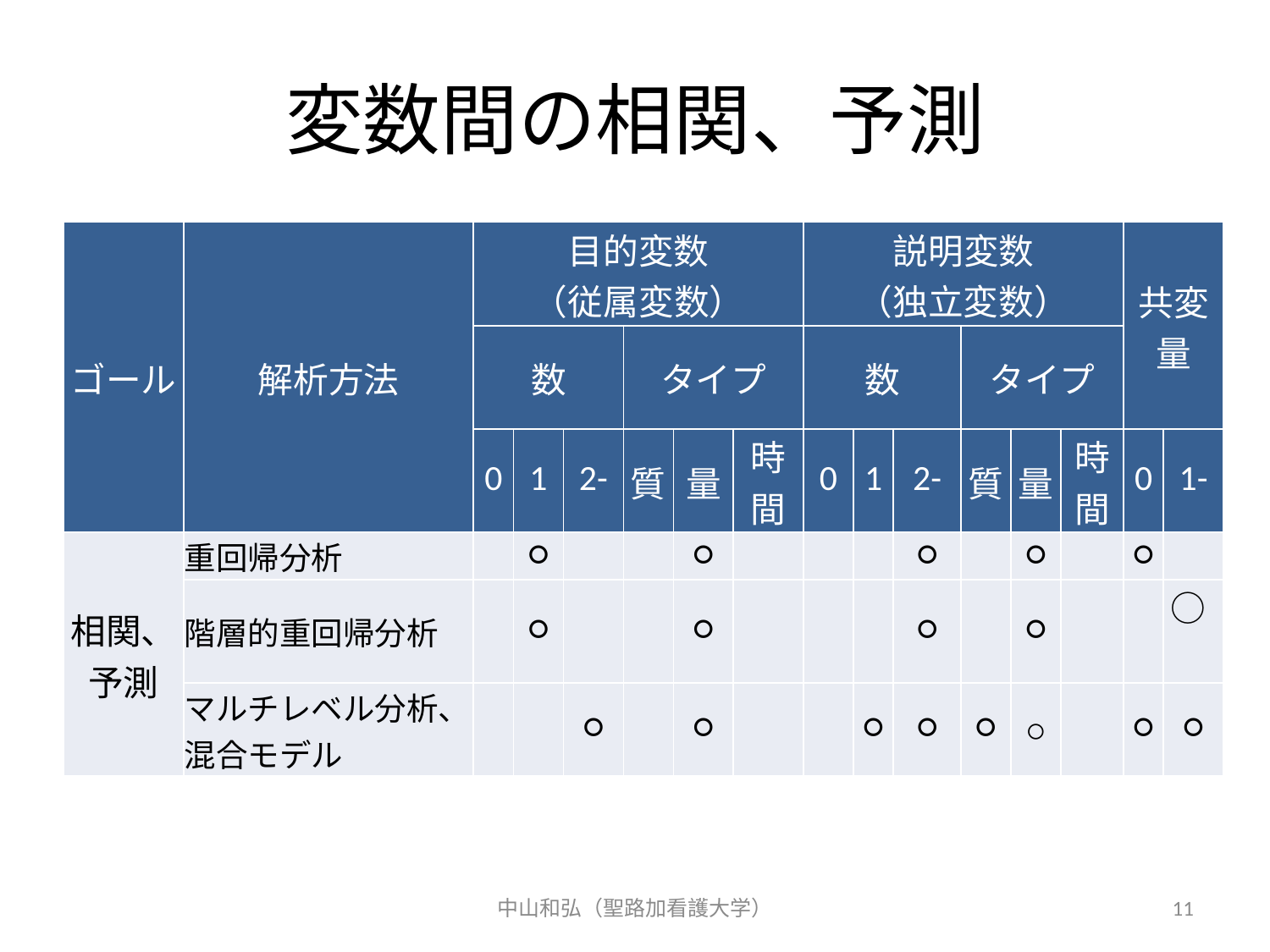

# 変数間の相関、予測
| ゴール | 解析方法 | 目的変数 （従属変数） |  |  |  |  |  | 説明変数 （独立変数） |  |  |  |  |  | 共変量 |  |
| --- | --- | --- | --- | --- | --- | --- | --- | --- | --- | --- | --- | --- | --- | --- | --- |
|  |  | 数 |  |  | タイプ |  |  | 数 |  |  | タイプ |  |  |  |  |
|  |  | 0 | 1 | 2- | 質 | 量 | 時間 | 0 | 1 | 2- | 質 | 量 | 時間 | 0 | 1- |
| 相関、予測 | 重回帰分析 |  | ○ |  |  | ○ |  |  |  | ○ |  | ○ |  | ○ |  |
|  | 階層的重回帰分析 |  | ○ |  |  | ○ |  |  |  | ○ |  | ○ |  |  | ○ |
|  | マルチレベル分析、混合モデル |  |  | ○ |  | ○ |  |  | ○ | ○ | ○ | ○ |  | ○ | ○ |
中山和弘（聖路加看護大学）
11